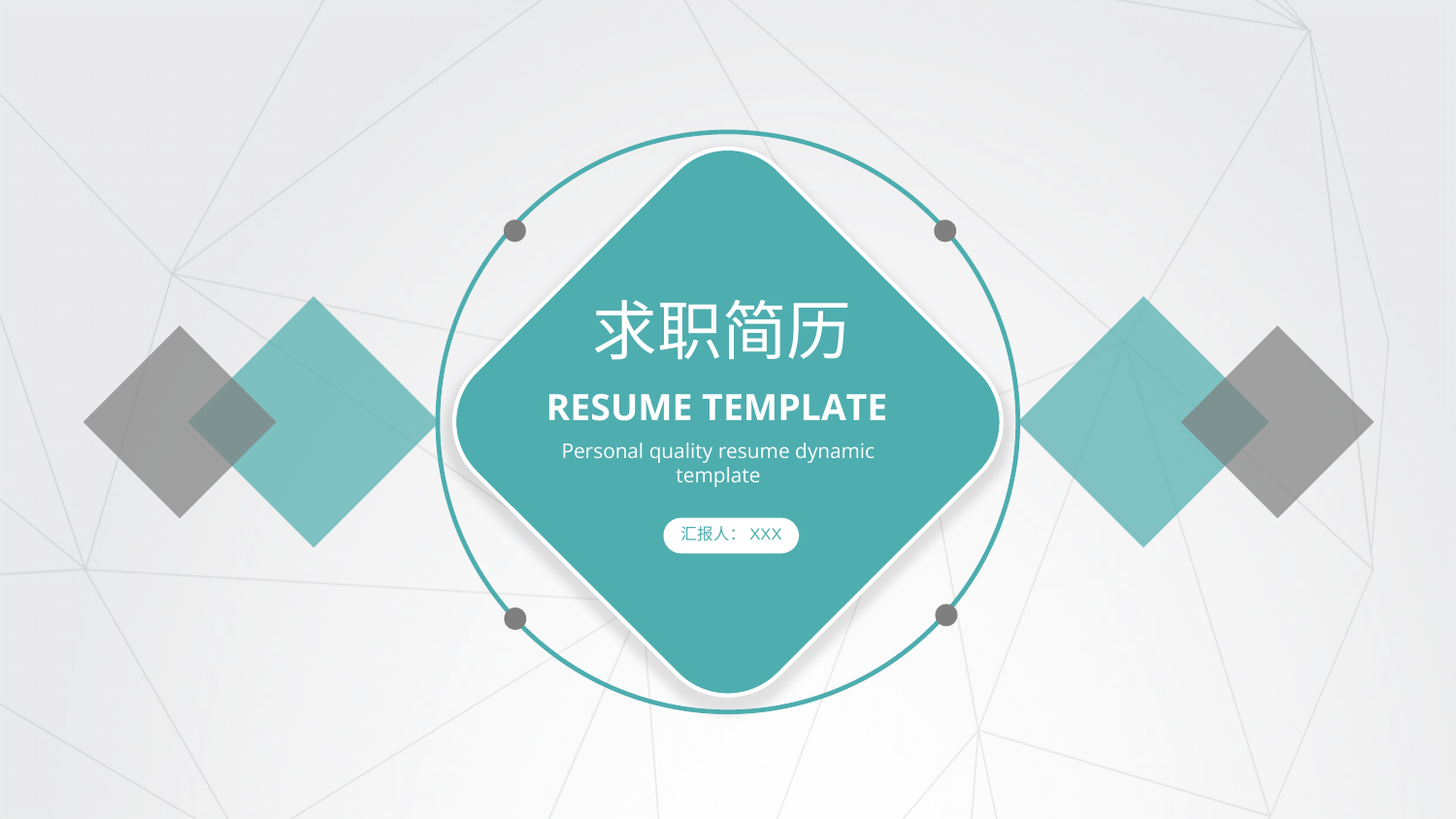

求职简历

RESUME TEMPLATE
Personal quality resume dynamic template
汇报人：XXX